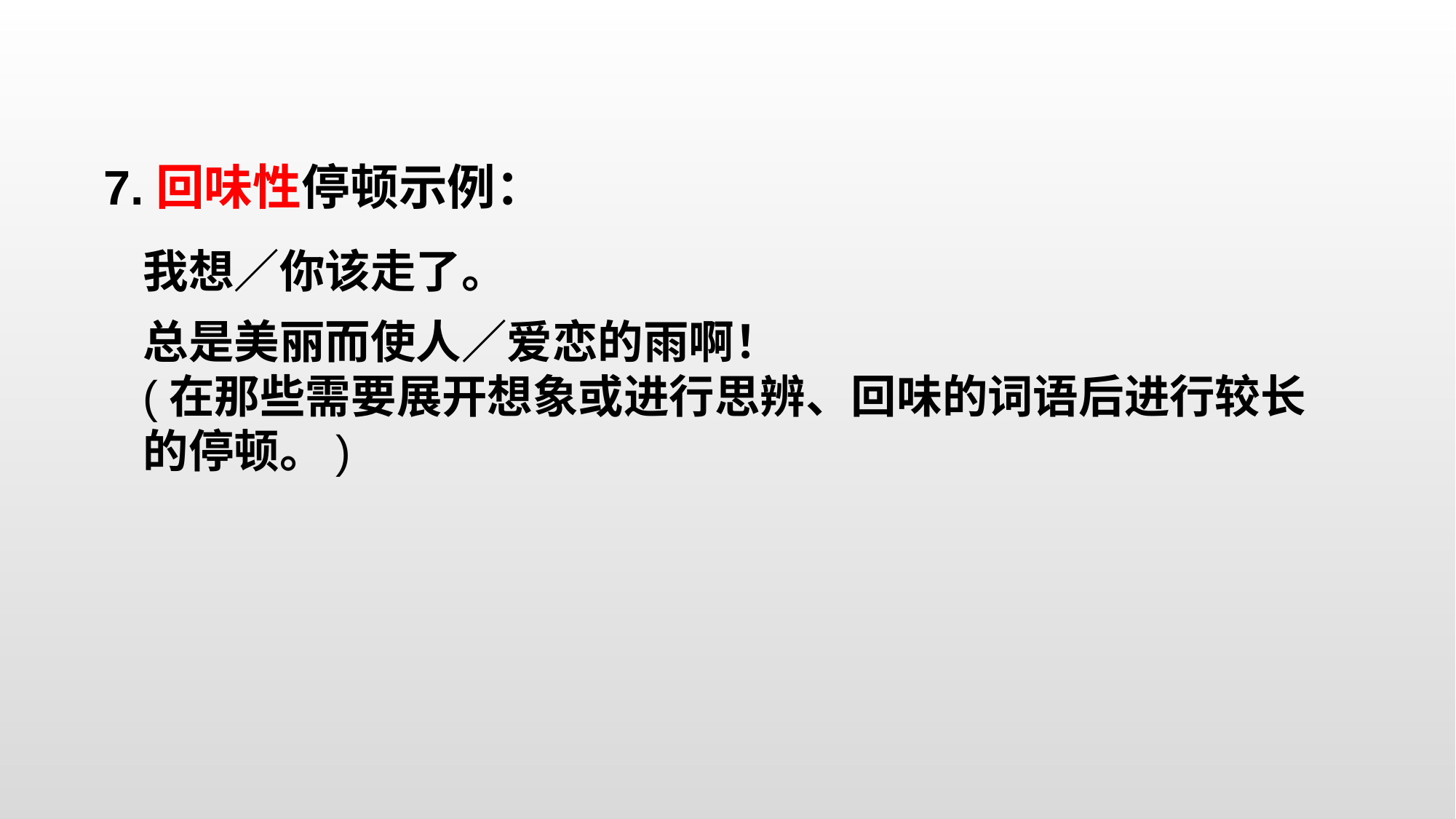

7.回味性停顿示例：
我想／你该走了。
总是美丽而使人／爱恋的雨啊！
(在那些需要展开想象或进行思辨、回味的词语后进行较长的停顿。)